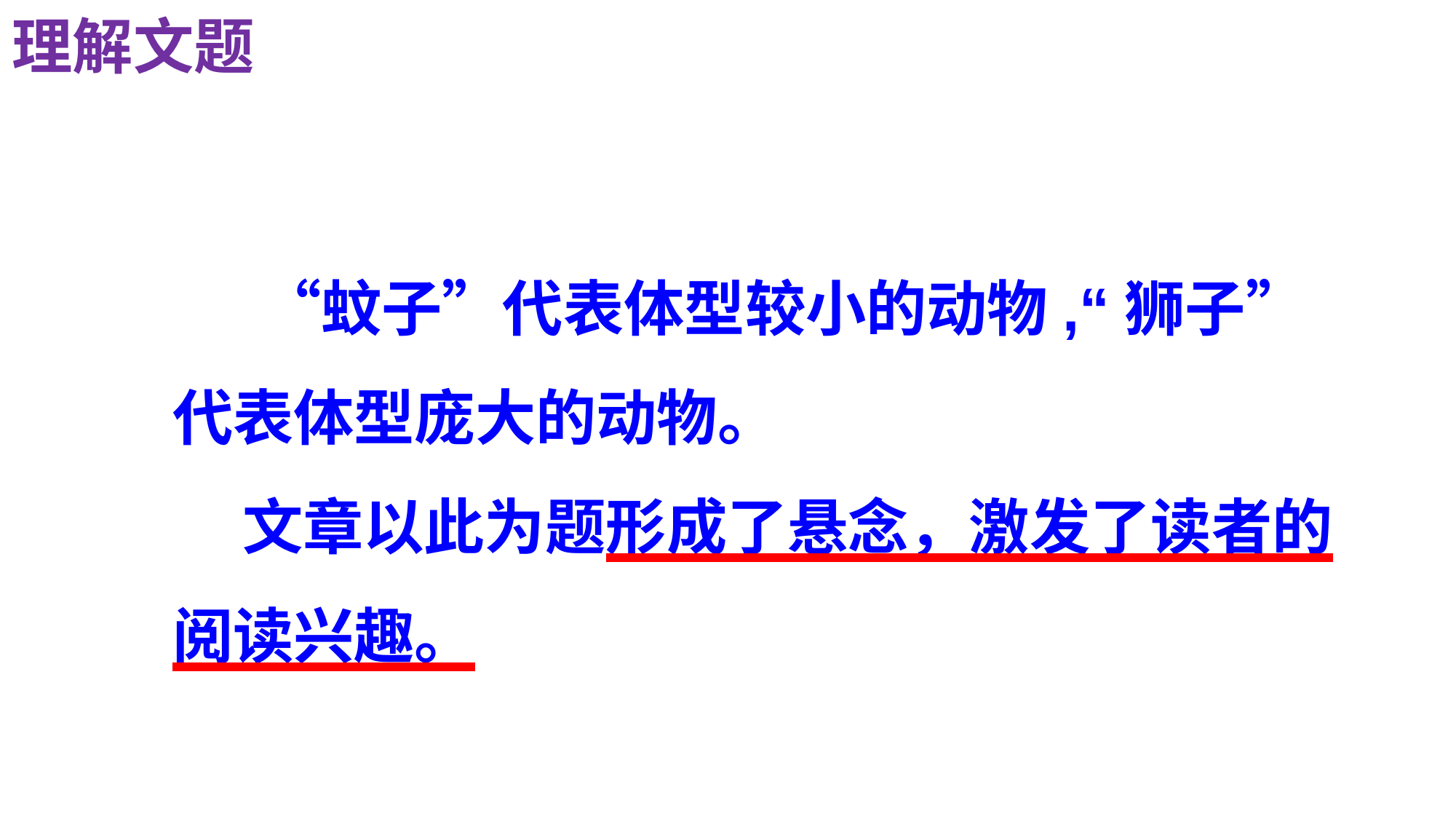

理解文题

　  “蚊子”代表体型较小的动物,“狮子”代表体型庞大的动物。
    文章以此为题形成了悬念，激发了读者的阅读兴趣。